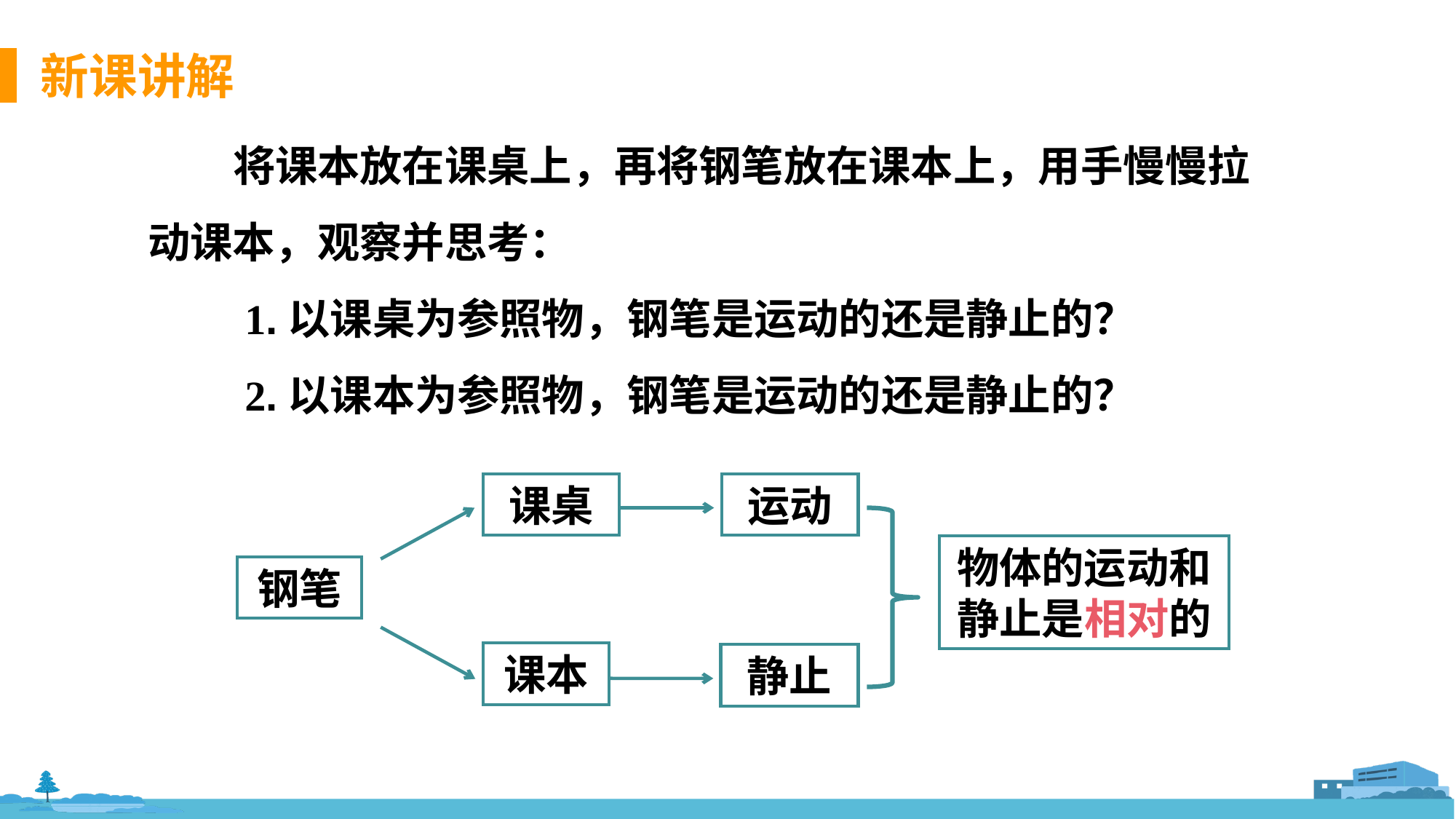

将课本放在课桌上，再将钢笔放在课本上，用手慢慢拉动课本，观察并思考：
 1.以课桌为参照物，钢笔是运动的还是静止的？
 2.以课本为参照物，钢笔是运动的还是静止的？
课桌
运动

物体的运动和静止是相对的
钢笔

课本
静止